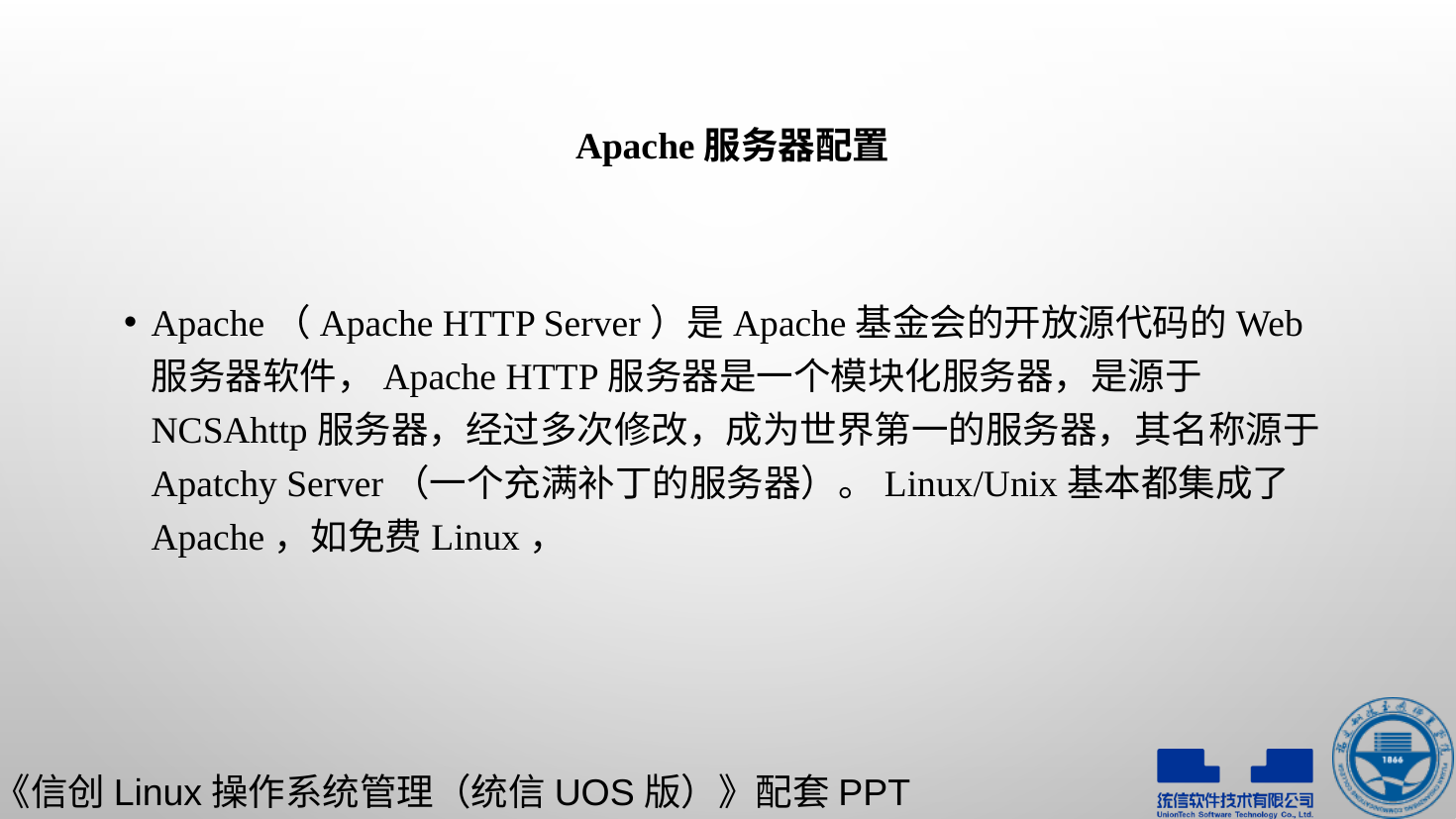

# Apache服务器配置
Apache（Apache HTTP Server）是Apache基金会的开放源代码的Web服务器软件，Apache HTTP服务器是一个模块化服务器，是源于NCSAhttp服务器，经过多次修改，成为世界第一的服务器，其名称源于Apatchy Server（一个充满补丁的服务器）。Linux/Unix基本都集成了Apache，如免费Linux，